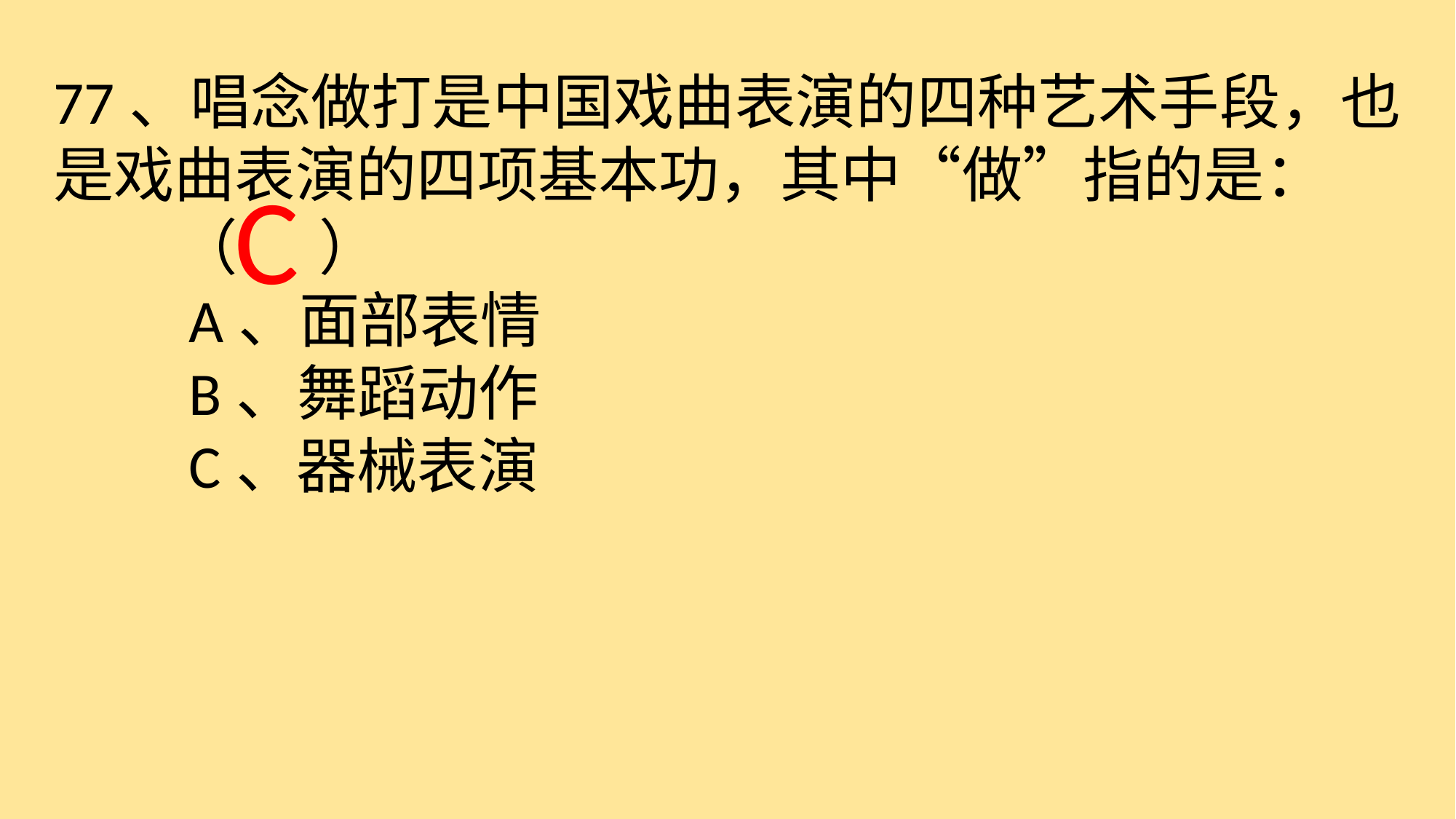

77、唱念做打是中国戏曲表演的四种艺术手段，也是戏曲表演的四项基本功，其中“做”指的是：
        （      ）
　　A、面部表情
　　B、舞蹈动作
　　C、器械表演
  C